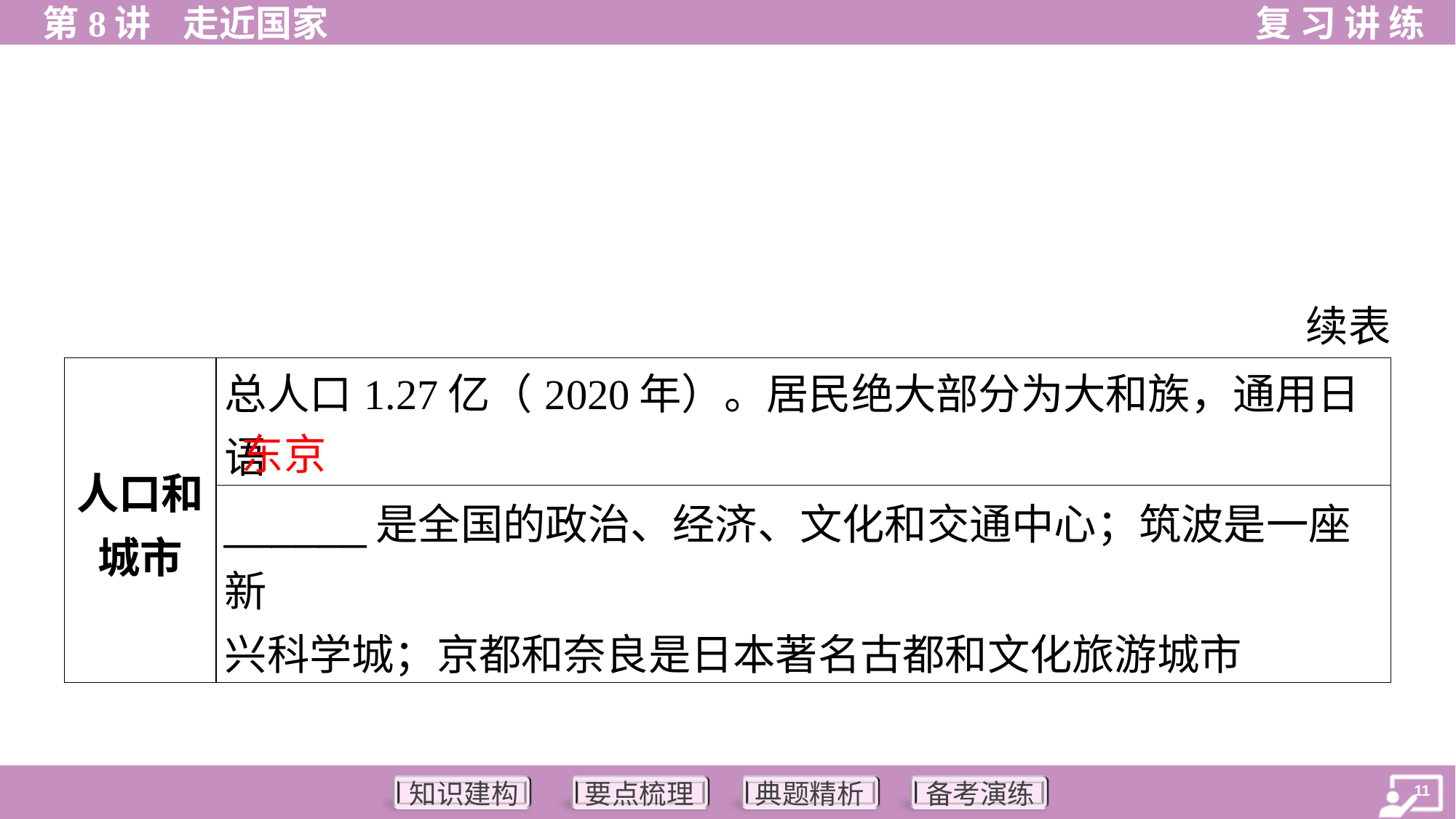

续表
| 人口和 城市 | 总人口1.27亿（2020年）。居民绝大部分为大和族，通用日语 |
| --- | --- |
|  | \_\_\_\_\_\_是全国的政治、经济、文化和交通中心；筑波是一座新 兴科学城；京都和奈良是日本著名古都和文化旅游城市 |
东京